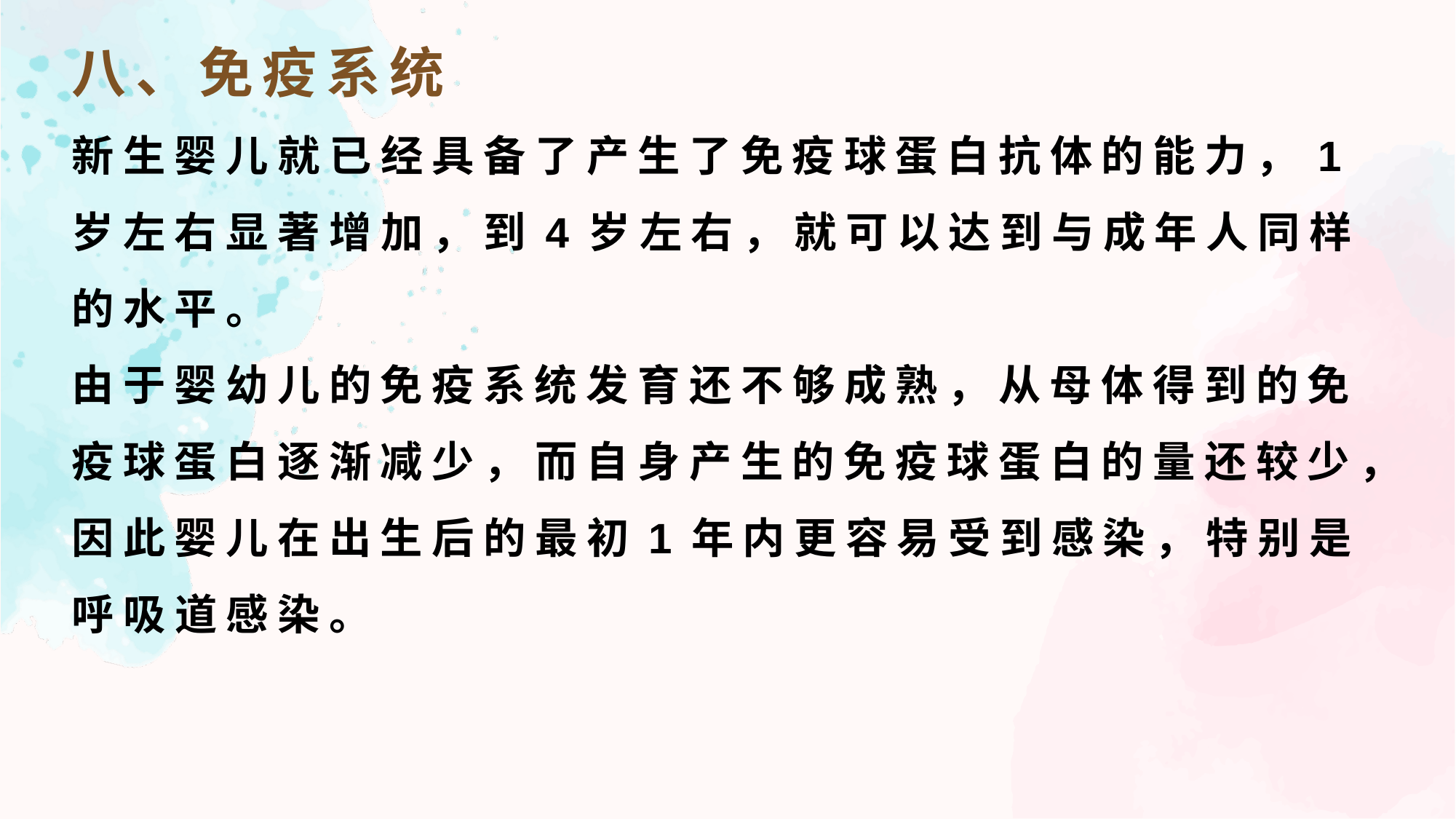

八、免疫系统
新生婴儿就已经具备了产生了免疫球蛋白抗体的能力，1岁左右显著增加，到4岁左右，就可以达到与成年人同样的水平。
由于婴幼儿的免疫系统发育还不够成熟，从母体得到的免疫球蛋白逐渐减少，而自身产生的免疫球蛋白的量还较少，因此婴儿在出生后的最初1年内更容易受到感染，特别是呼吸道感染。